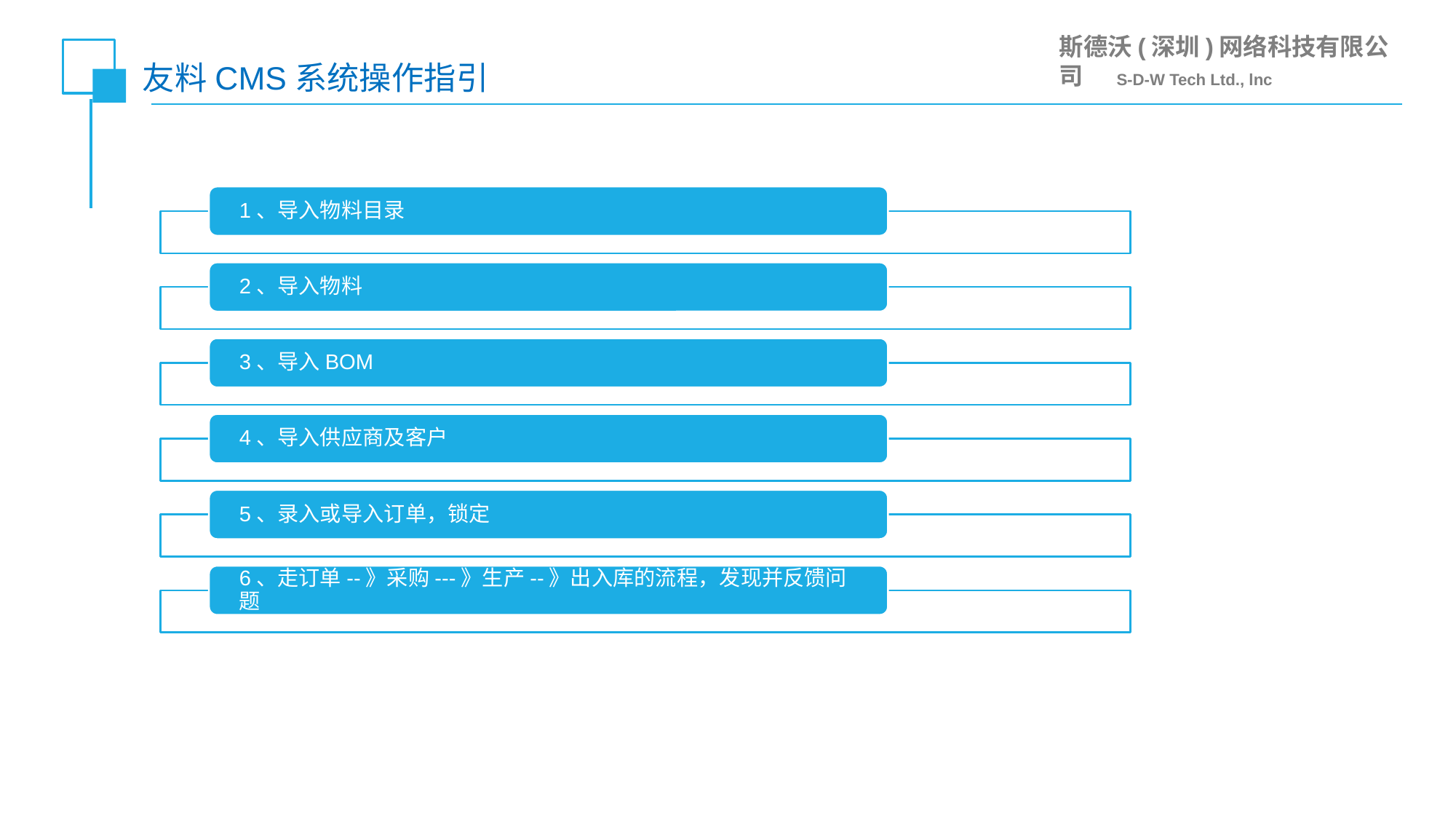

友料CMS系统操作指引
1、导入物料目录
2、导入物料
3、导入BOM
4、导入供应商及客户
5、录入或导入订单，锁定
6、走订单--》采购---》生产--》出入库的流程，发现并反馈问题